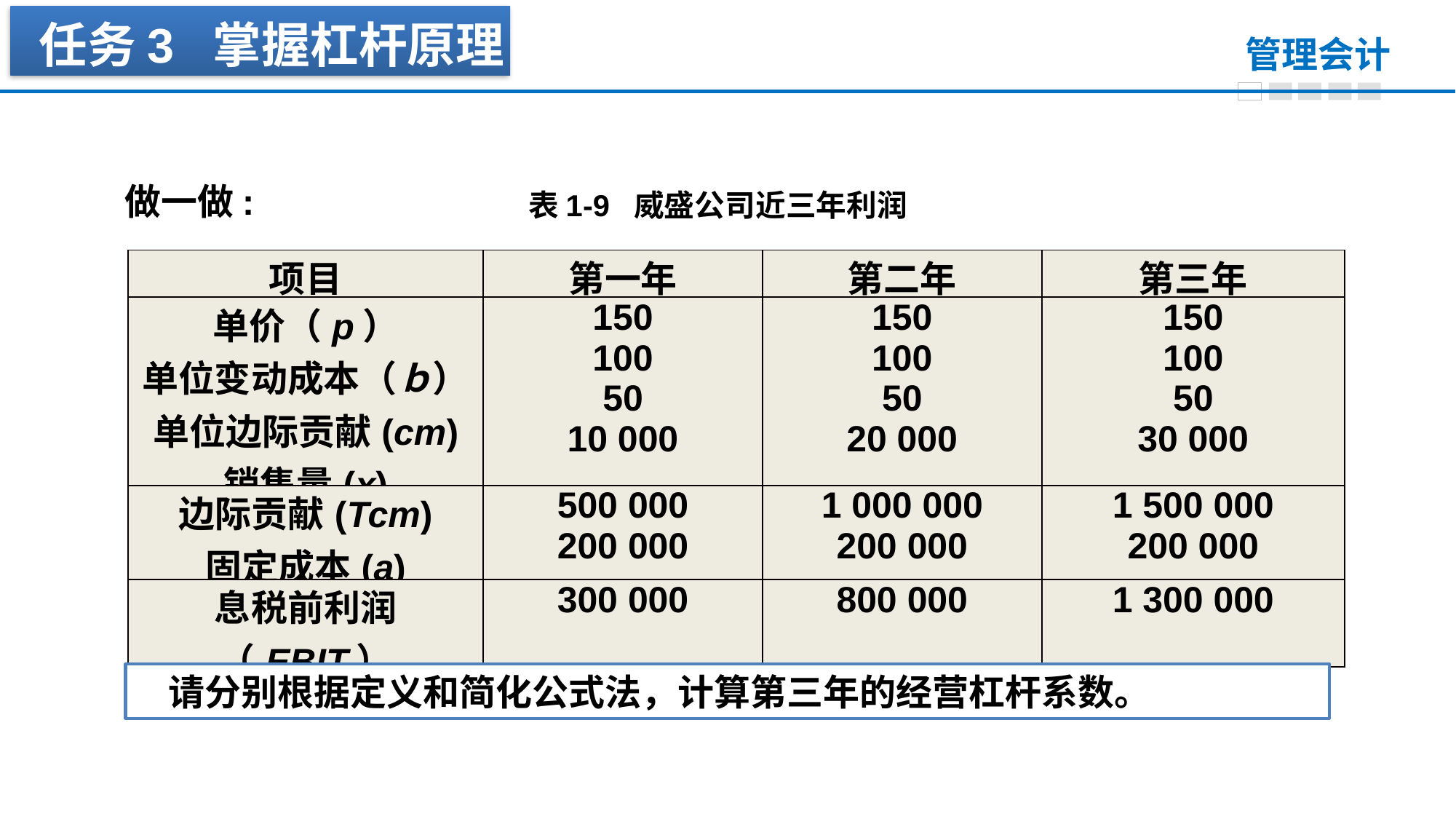

任务3  掌握杠杆原理
做一做:
表1-9  威盛公司近三年利润
| 项目 | 第一年 | 第二年 | 第三年 |
| --- | --- | --- | --- |
| 单价（p） 单位变动成本（ｂ）单位边际贡献(cm) 销售量(x) | 150 100 50 10 000 | 150 100 50 20 000 | 150 100 50 30 000 |
| 边际贡献(Tcm) 固定成本(a) | 500 000 200 000 | 1 000 000 200 000 | 1 500 000 200 000 |
| 息税前利润（EBIT） | 300 000 | 800 000 | 1 300 000 |
请分别根据定义和简化公式法，计算第三年的经营杠杆系数。